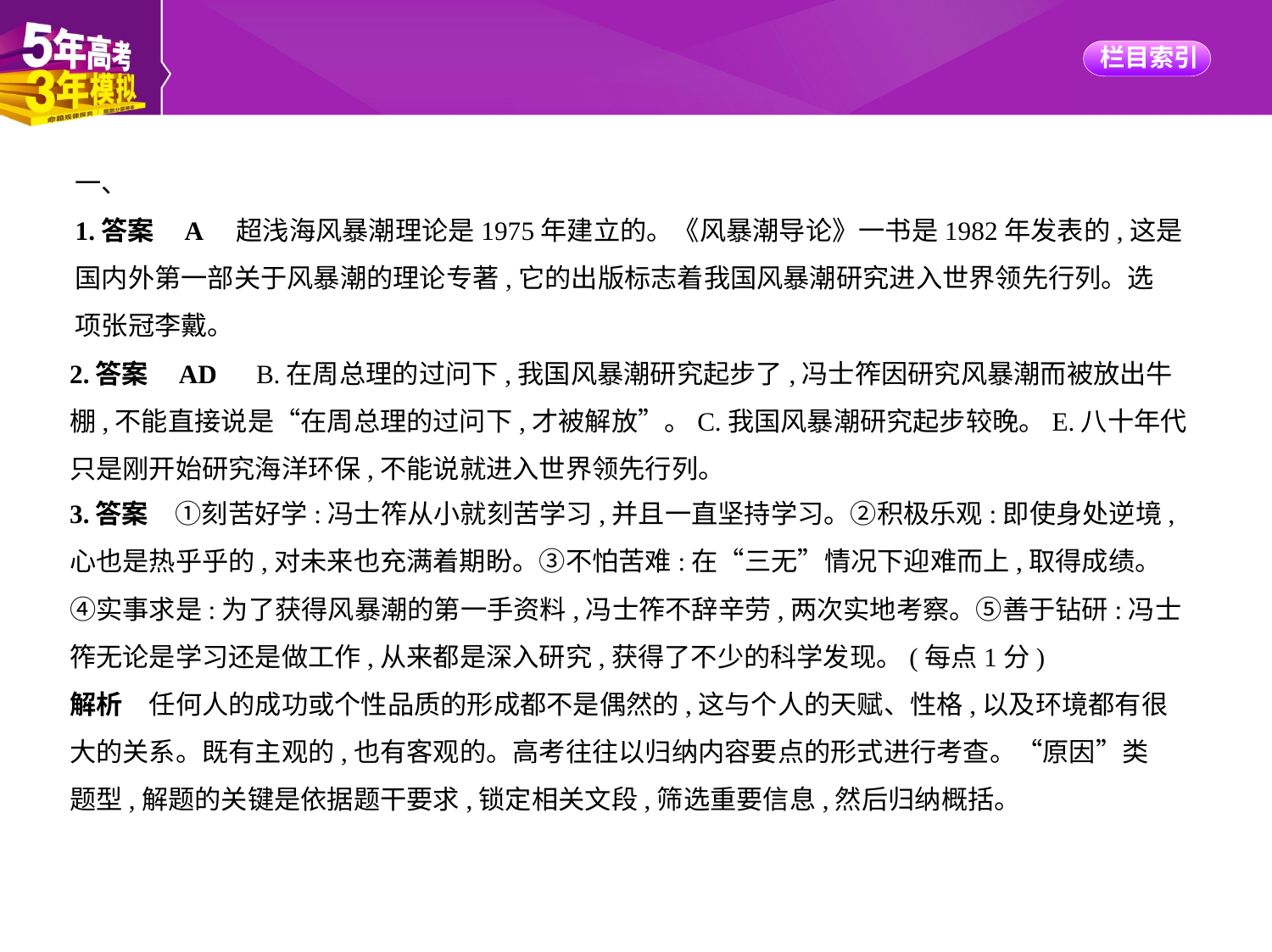

一、
1.答案    A　超浅海风暴潮理论是1975年建立的。《风暴潮导论》一书是1982年发表的,这是
国内外第一部关于风暴潮的理论专著,它的出版标志着我国风暴潮研究进入世界领先行列。选
项张冠李戴。
2.答案    AD　B.在周总理的过问下,我国风暴潮研究起步了,冯士筰因研究风暴潮而被放出牛
棚,不能直接说是“在周总理的过问下,才被解放”。C.我国风暴潮研究起步较晚。E.八十年代
只是刚开始研究海洋环保,不能说就进入世界领先行列。
3.答案　①刻苦好学:冯士筰从小就刻苦学习,并且一直坚持学习。②积极乐观:即使身处逆境,
心也是热乎乎的,对未来也充满着期盼。③不怕苦难:在“三无”情况下迎难而上,取得成绩。
④实事求是:为了获得风暴潮的第一手资料,冯士筰不辞辛劳,两次实地考察。⑤善于钻研:冯士
筰无论是学习还是做工作,从来都是深入研究,获得了不少的科学发现。(每点1分)
解析　任何人的成功或个性品质的形成都不是偶然的,这与个人的天赋、性格,以及环境都有很
大的关系。既有主观的,也有客观的。高考往往以归纳内容要点的形式进行考查。“原因”类
题型,解题的关键是依据题干要求,锁定相关文段,筛选重要信息,然后归纳概括。